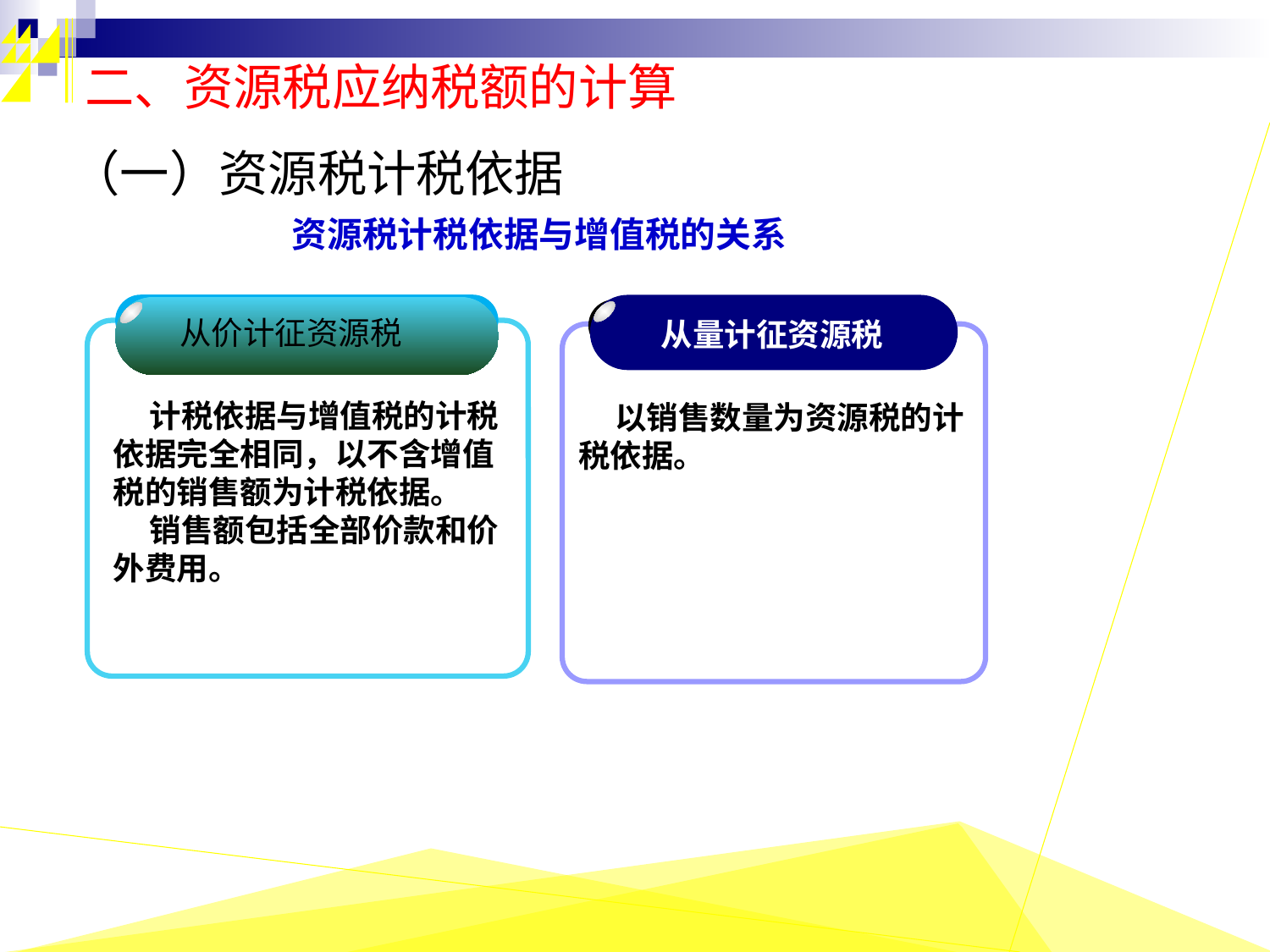

二、资源税应纳税额的计算
（一）资源税计税依据

  资源税计税依据与增值税的关系
    从价计征资源税

    计税依据与增值税的计税依据完全相同，以不含增值税的销售额为计税依据。
    销售额包括全部价款和价外费用。

从量计征资源税

    以销售数量为资源税的计税依据。